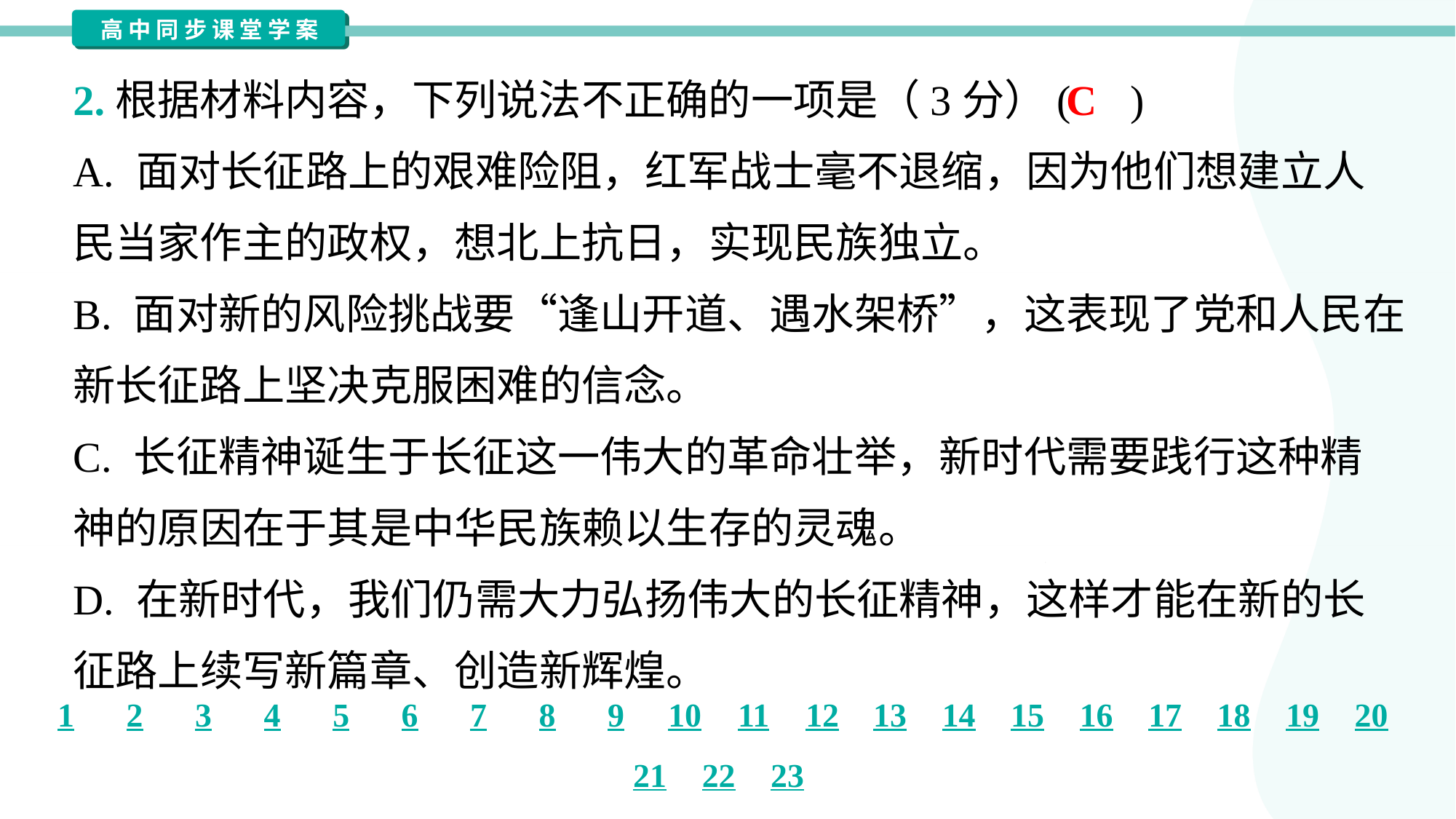

2.根据材料内容，下列说法不正确的一项是（3分）(     )
C
A. 面对长征路上的艰难险阻，红军战士毫不退缩，因为他们想建立人
民当家作主的政权，想北上抗日，实现民族独立。
B. 面对新的风险挑战要“逢山开道、遇水架桥”，这表现了党和人民在
新长征路上坚决克服困难的信念。
C. 长征精神诞生于长征这一伟大的革命壮举，新时代需要践行这种精
神的原因在于其是中华民族赖以生存的灵魂。
D. 在新时代，我们仍需大力弘扬伟大的长征精神，这样才能在新的长
征路上续写新篇章、创造新辉煌。